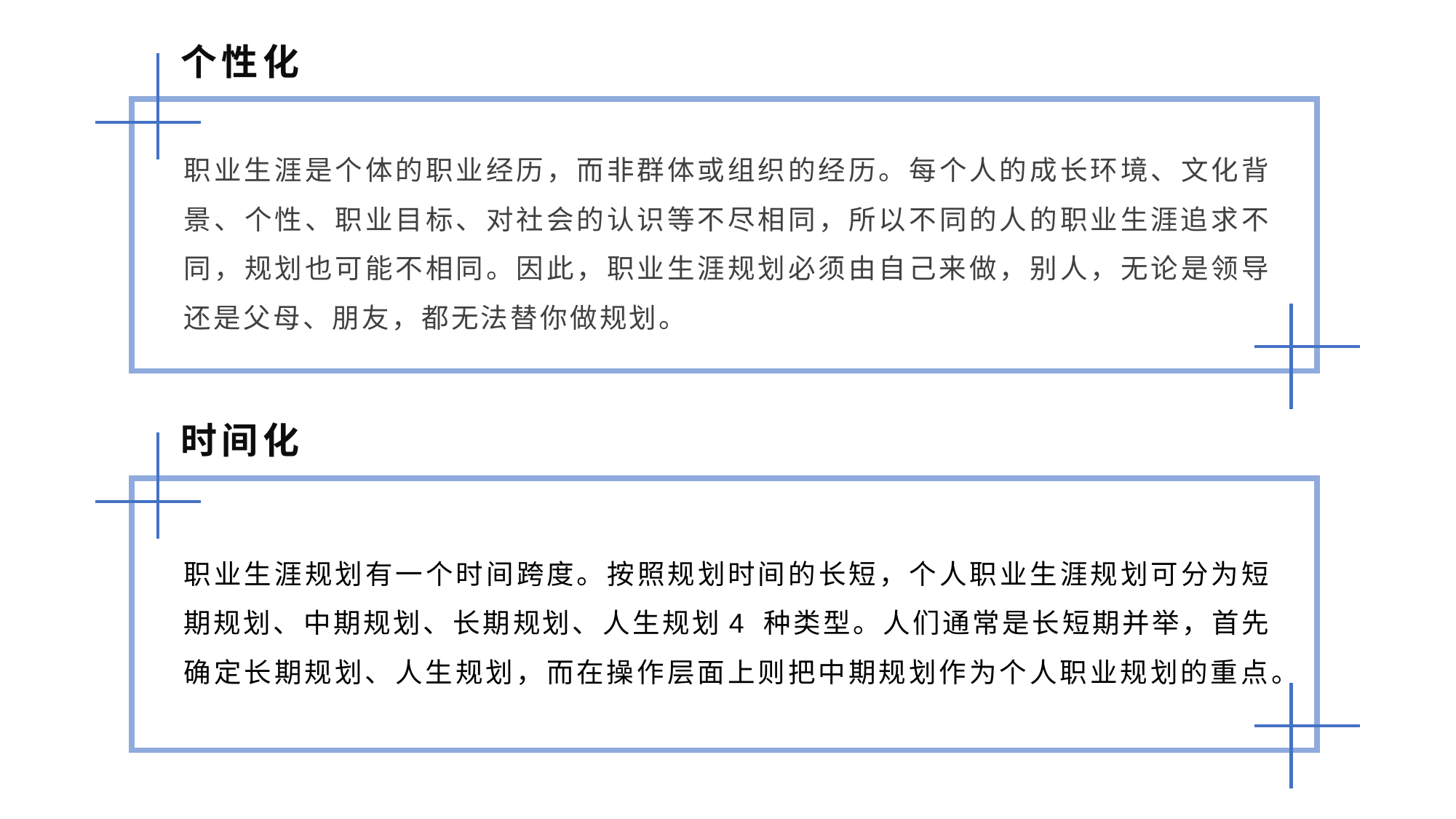

个性化

职业生涯是个体的职业经历，而非群体或组织的经历。每个人的成长环境、文化背景、个性、职业目标、对社会的认识等不尽相同，所以不同的人的职业生涯追求不同，规划也可能不相同。因此，职业生涯规划必须由自己来做，别人，无论是领导还是父母、朋友，都无法替你做规划。
时间化

职业生涯规划有一个时间跨度。按照规划时间的长短，个人职业生涯规划可分为短期规划、中期规划、长期规划、人生规划4 种类型。人们通常是长短期并举，首先确定长期规划、人生规划，而在操作层面上则把中期规划作为个人职业规划的重点。